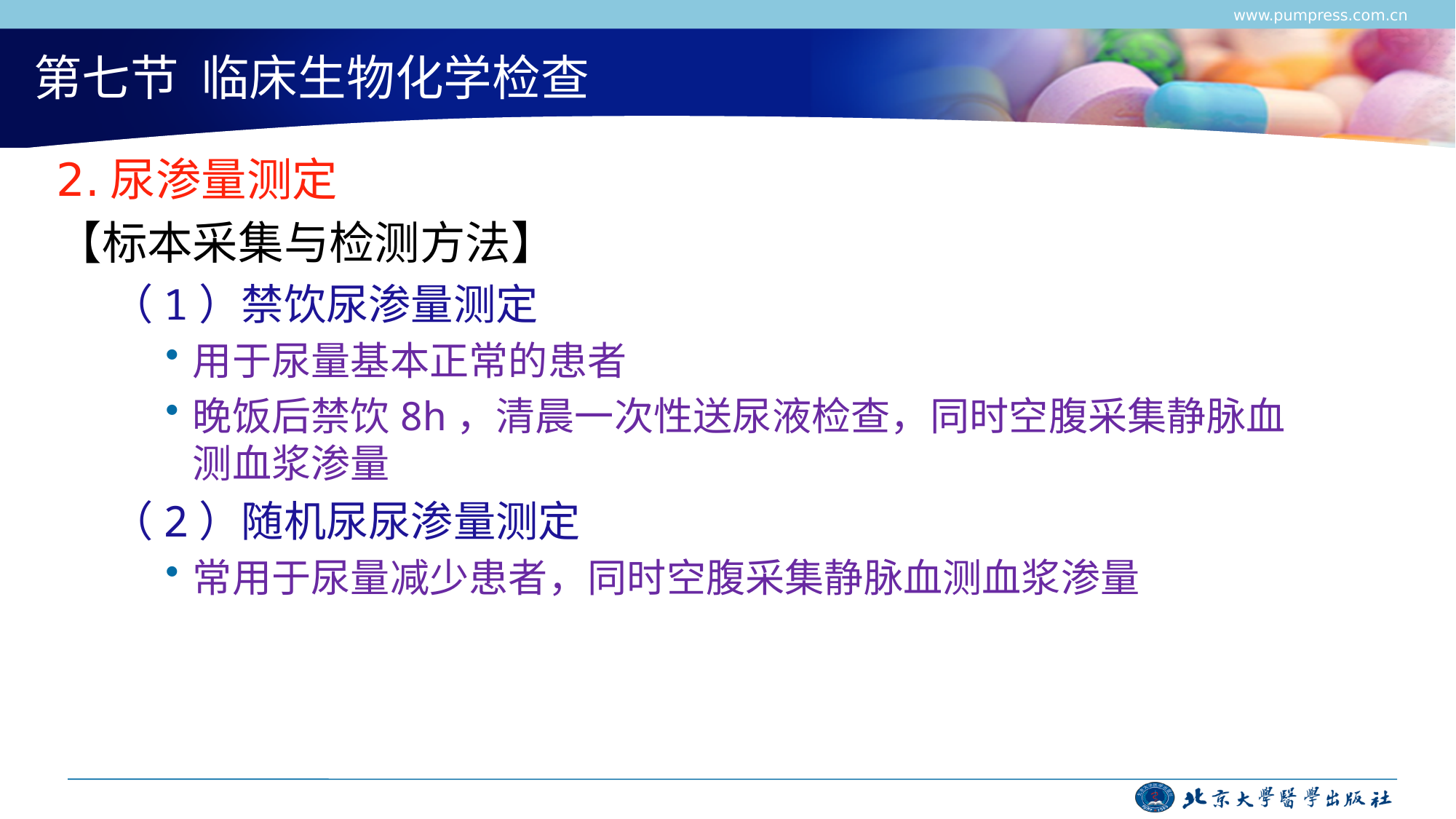

www.pumpress.com.cn
# 第七节  临床生物化学检查
2.尿渗量测定
【标本采集与检测方法】
（1）禁饮尿渗量测定
用于尿量基本正常的患者
晚饭后禁饮8h，清晨一次性送尿液检查，同时空腹采集静脉血测血浆渗量
（2）随机尿尿渗量测定
常用于尿量减少患者，同时空腹采集静脉血测血浆渗量